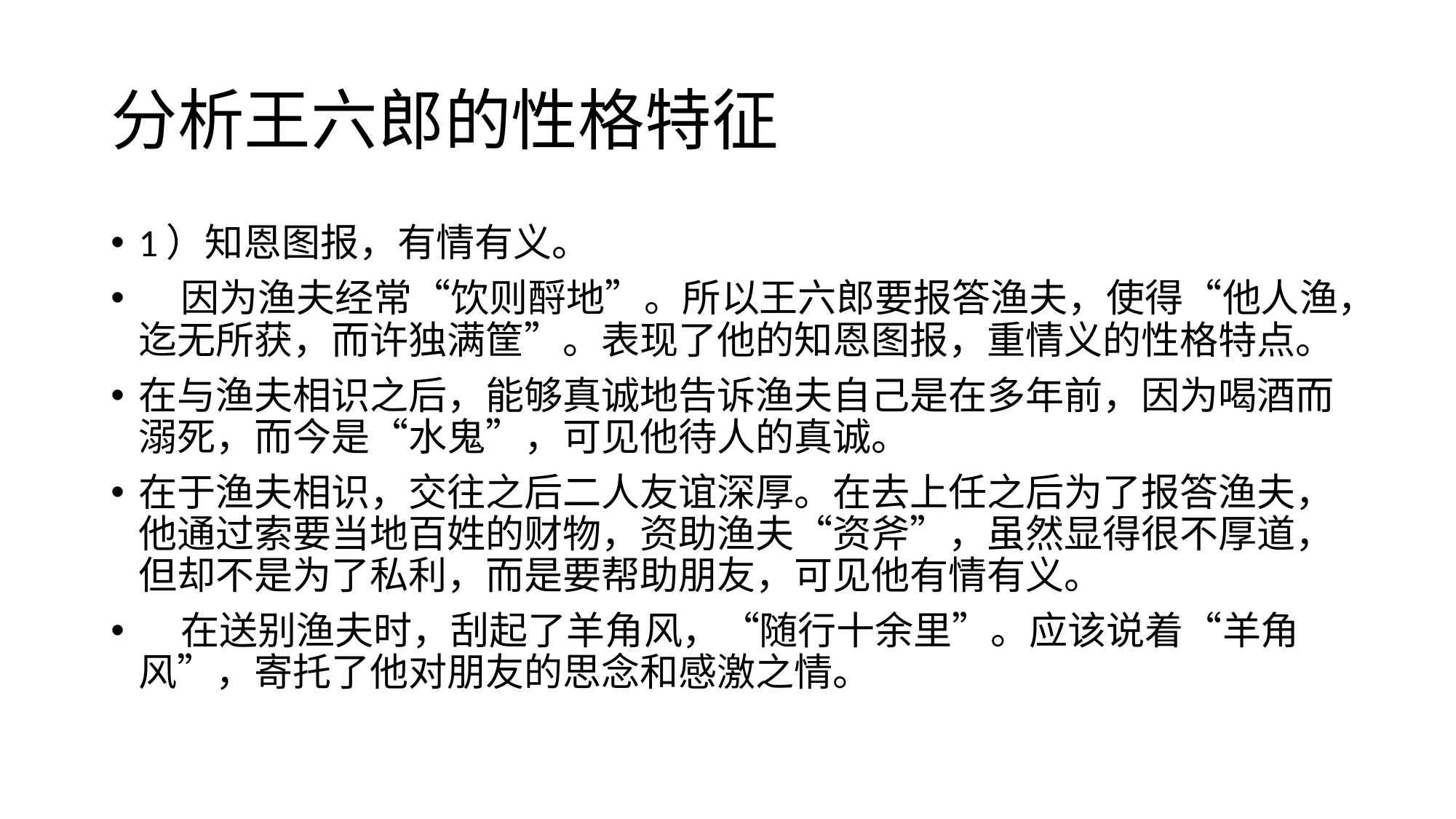

# 分析王六郎的性格特征
1）知恩图报，有情有义。
    因为渔夫经常“饮则酹地”。所以王六郎要报答渔夫，使得“他人渔，迄无所获，而许独满筐”。表现了他的知恩图报，重情义的性格特点。
在与渔夫相识之后，能够真诚地告诉渔夫自己是在多年前，因为喝酒而溺死，而今是“水鬼”，可见他待人的真诚。
在于渔夫相识，交往之后二人友谊深厚。在去上任之后为了报答渔夫，他通过索要当地百姓的财物，资助渔夫“资斧”，虽然显得很不厚道，但却不是为了私利，而是要帮助朋友，可见他有情有义。
    在送别渔夫时，刮起了羊角风，“随行十余里”。应该说着“羊角风”，寄托了他对朋友的思念和感激之情。